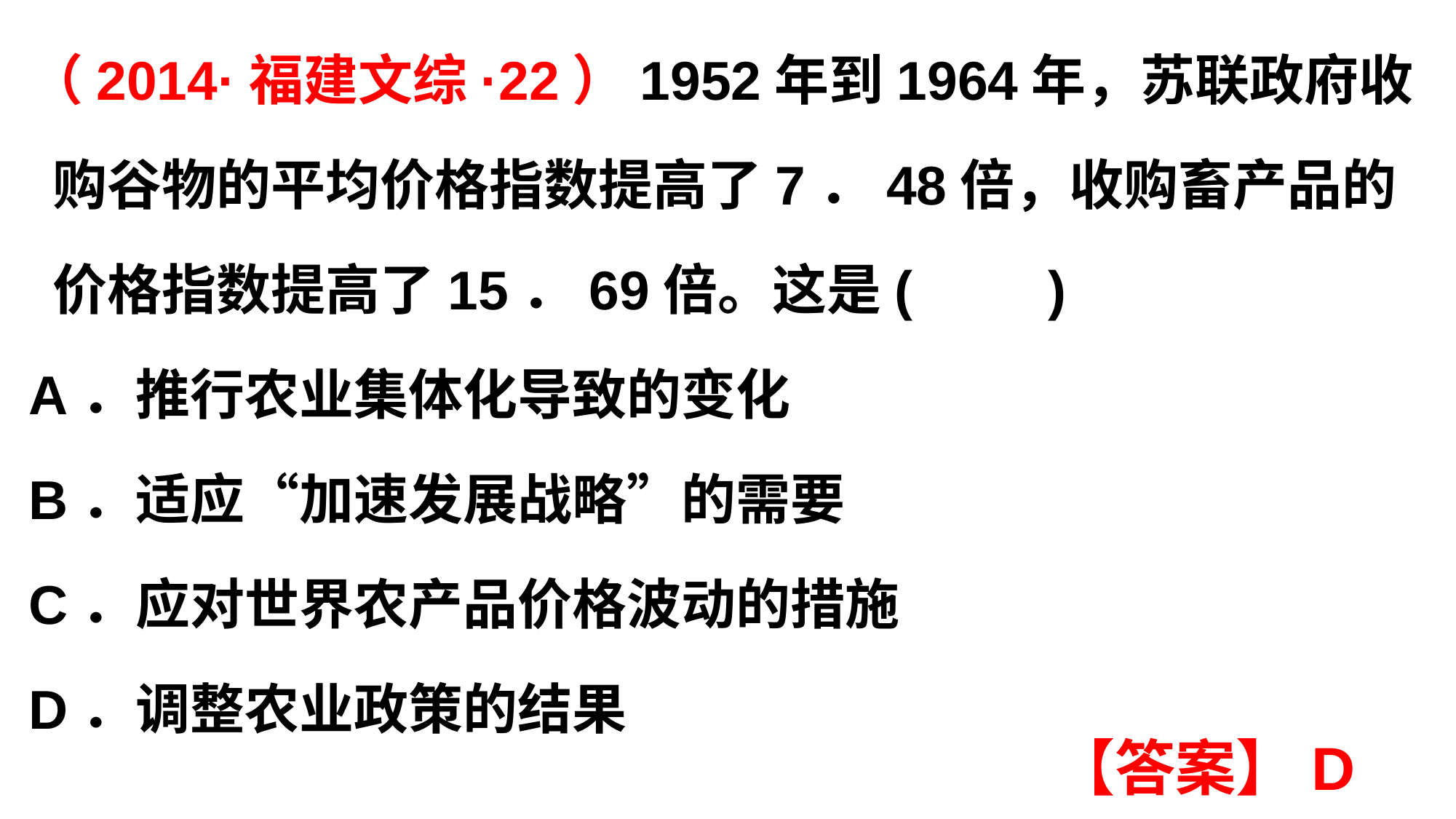

（2014·福建文综·22）1952年到1964年，苏联政府收购谷物的平均价格指数提高了7．48倍，收购畜产品的价格指数提高了15．69倍。这是(　　)
A．推行农业集体化导致的变化
B．适应“加速发展战略”的需要
C．应对世界农产品价格波动的措施
D．调整农业政策的结果
【答案】D